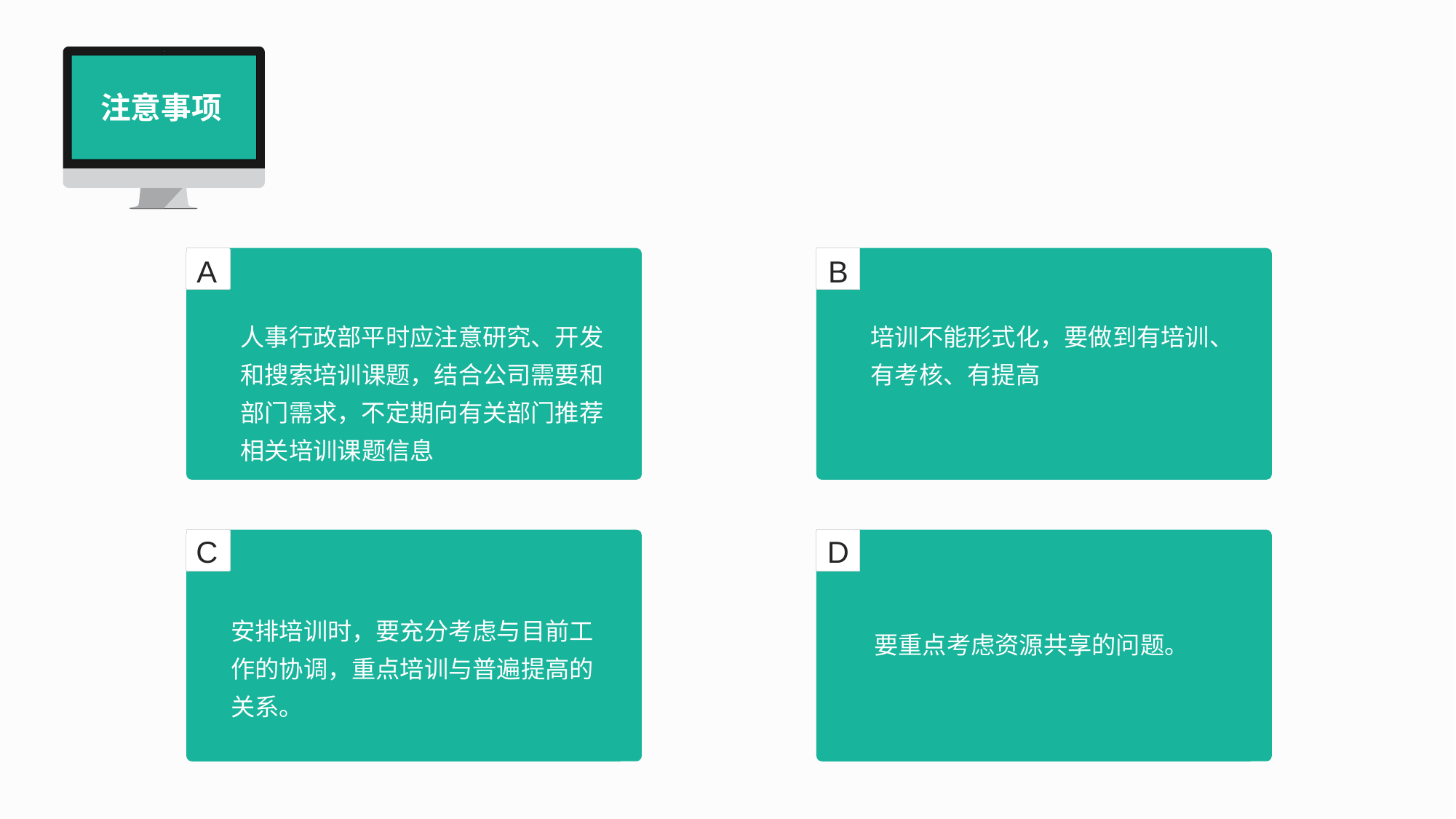

注意事项
A
B

人事行政部平时应注意研究、开发和搜索培训课题，结合公司需要和部门需求，不定期向有关部门推荐相关培训课题信息
培训不能形式化，要做到有培训、有考核、有提高
C
D

安排培训时，要充分考虑与目前工作的协调，重点培训与普遍提高的关系。
要重点考虑资源共享的问题。